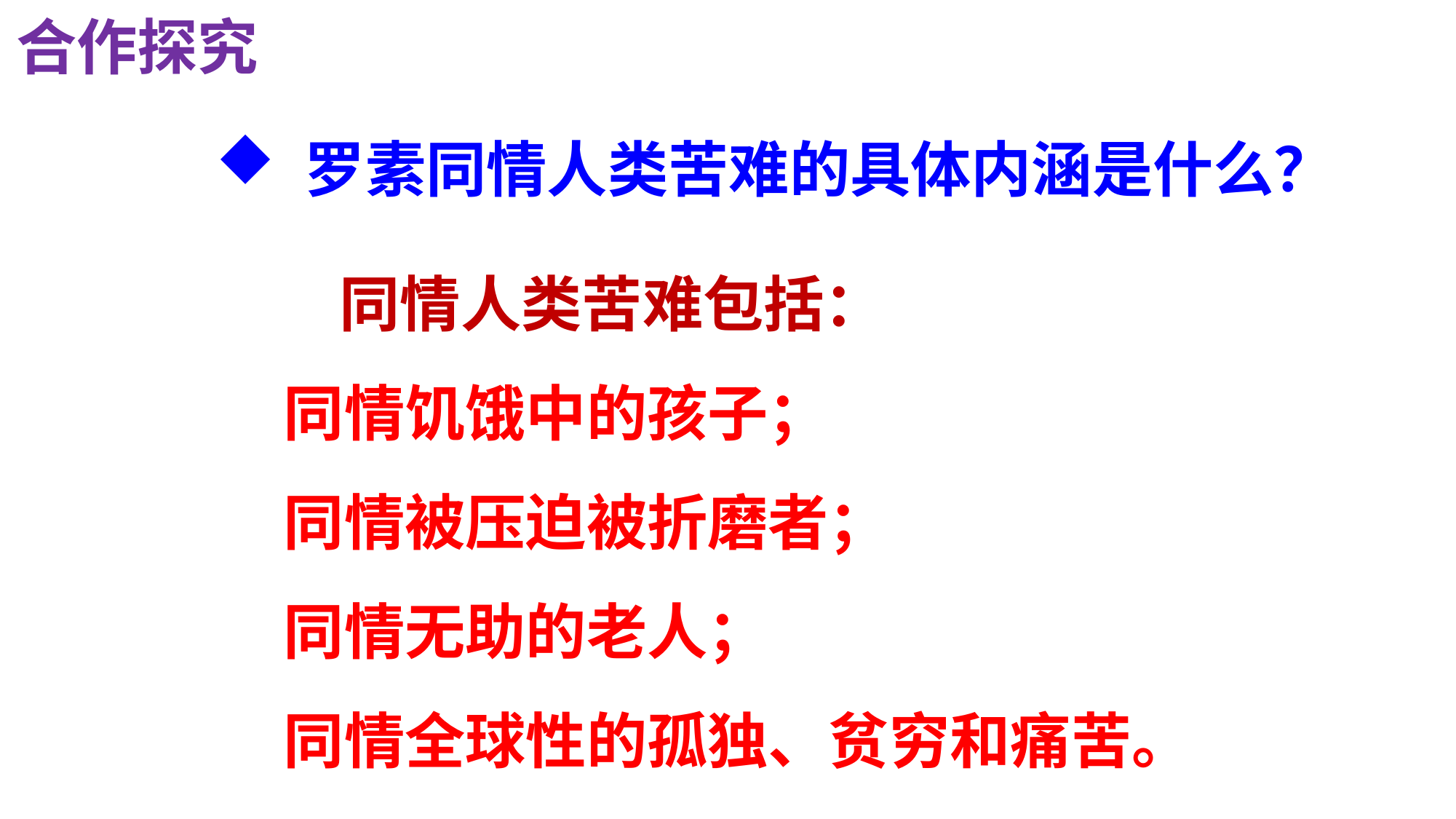

合作探究
# 罗素同情人类苦难的具体内涵是什么？

   同情人类苦难包括：
同情饥饿中的孩子；
同情被压迫被折磨者；
同情无助的老人；
同情全球性的孤独、贫穷和痛苦。